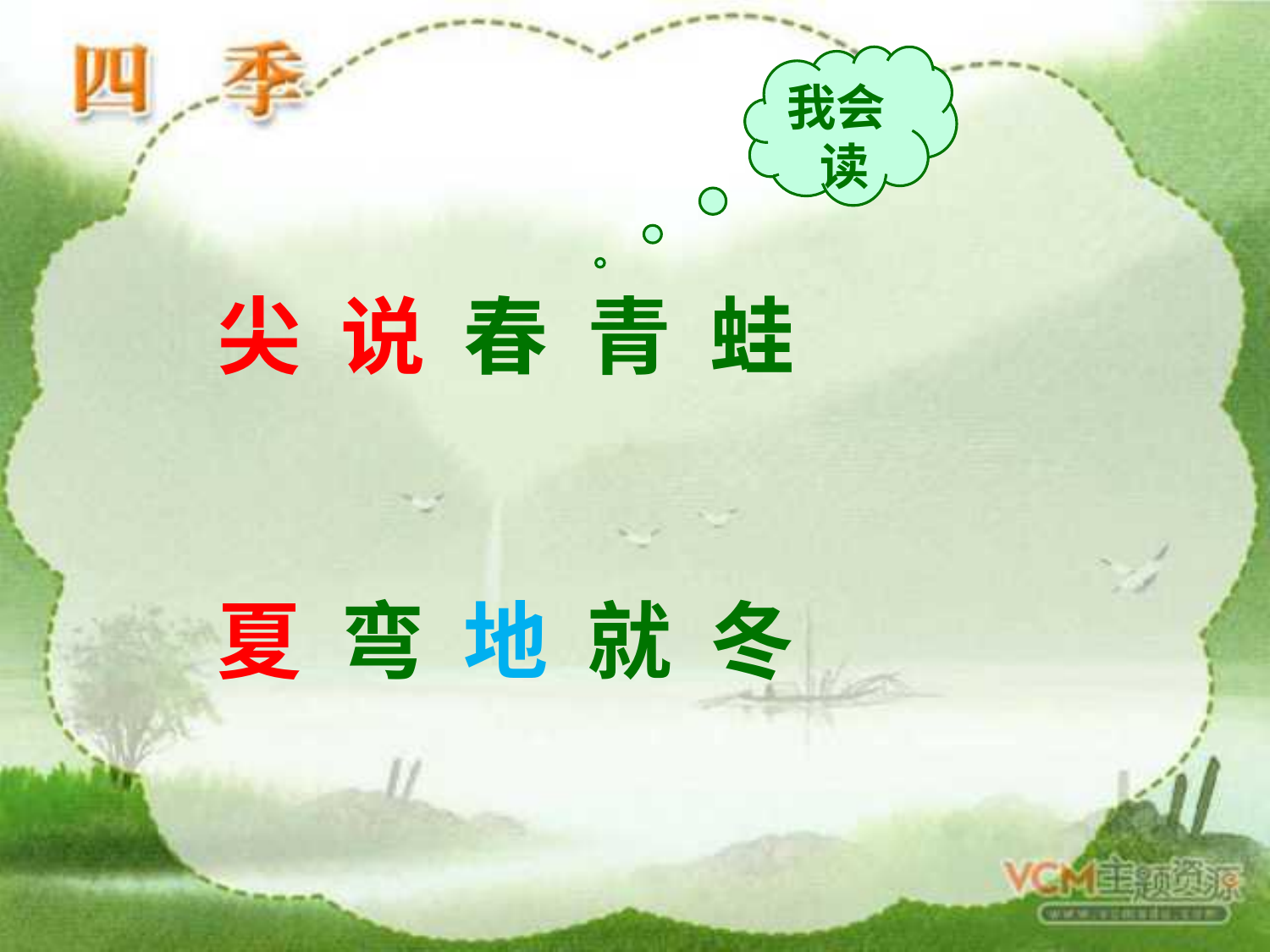

我会     读

尖  说  春  青  蛙

夏  弯  地  就  冬